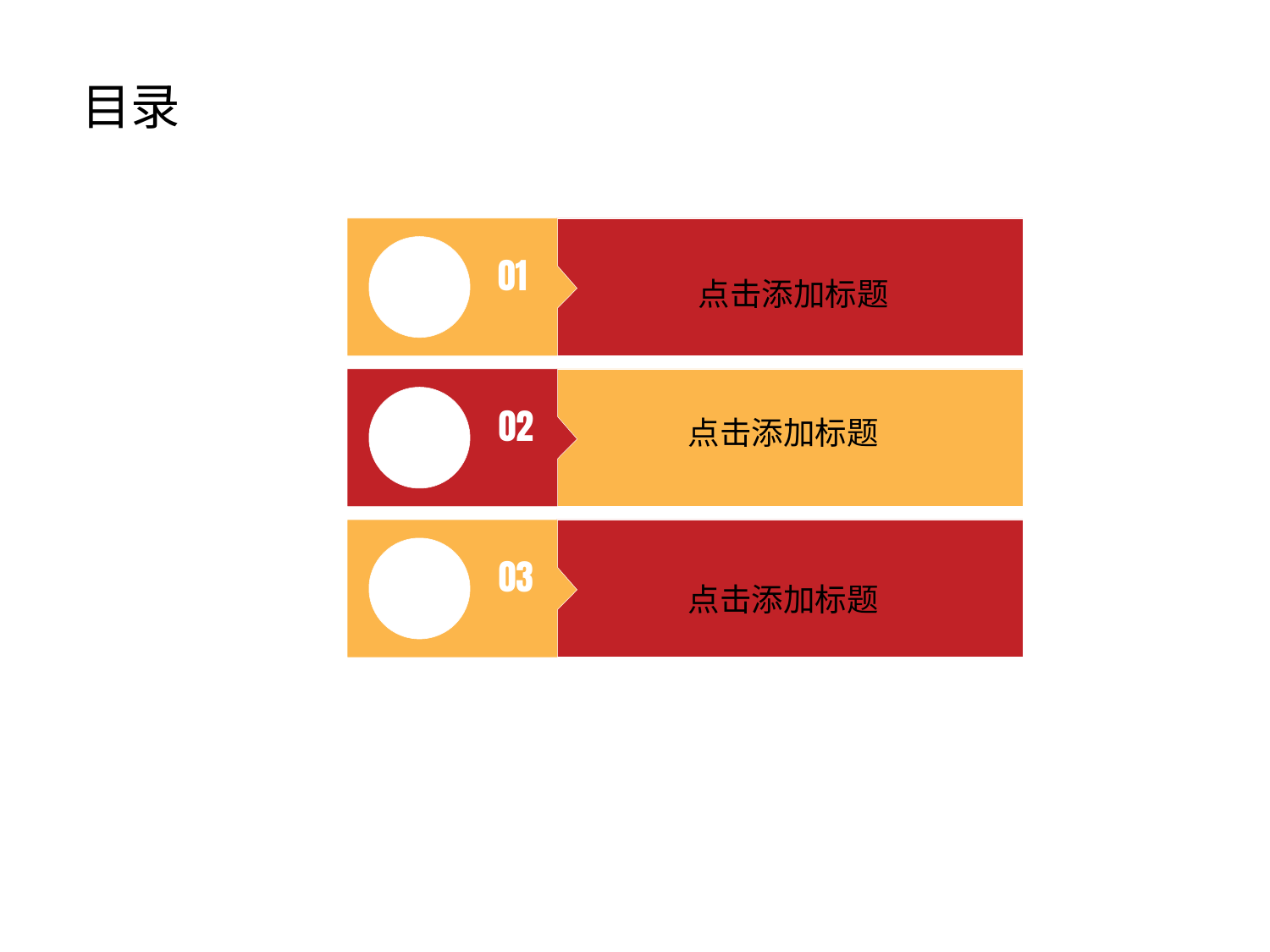

目录

01

02

03
点击添加标题
点击添加文本
点击添加标题
点击添加文本
点击添加标题
点击添加文本
点击添加文本